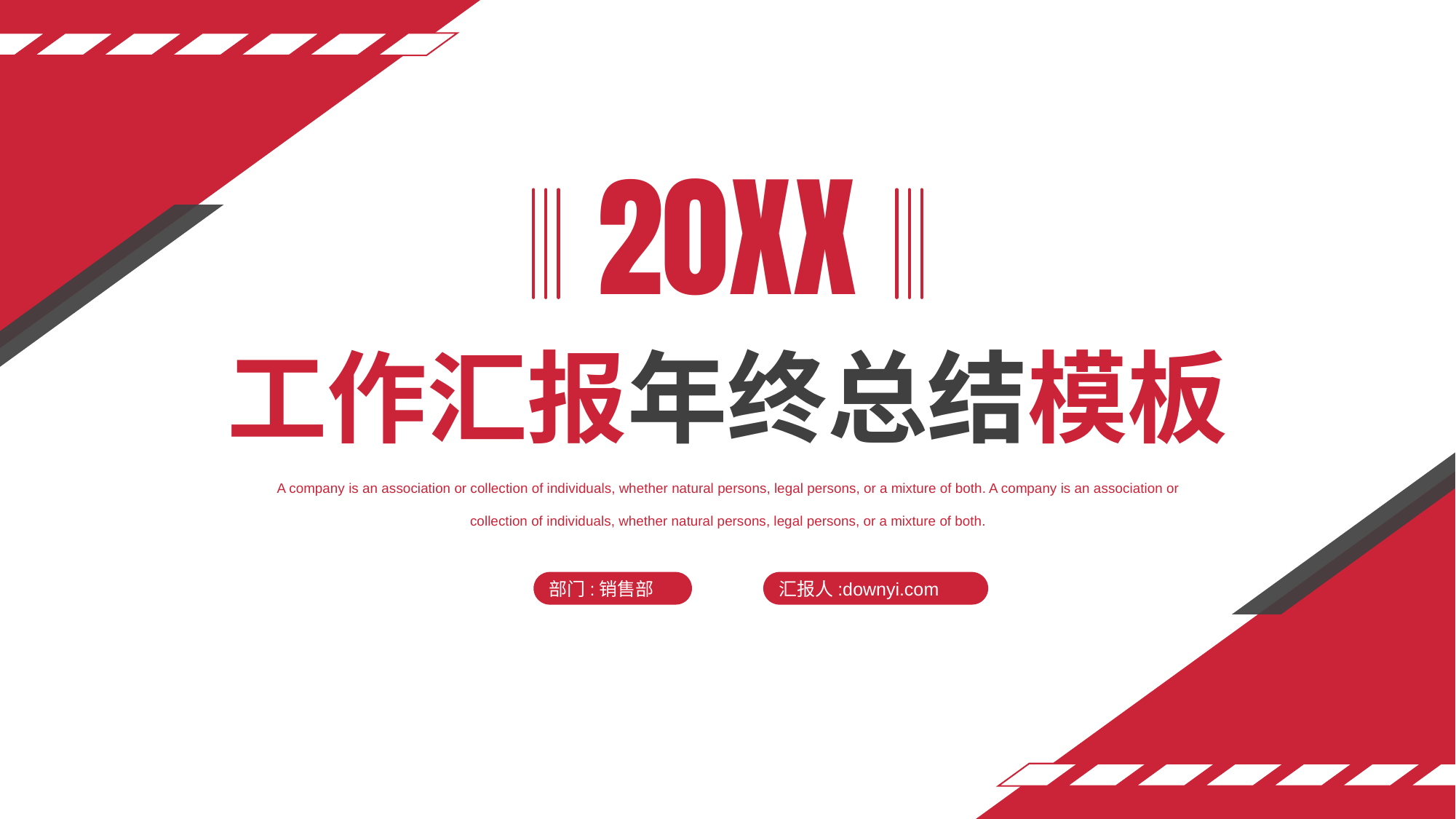

20XX
工作汇报年终总结模板
A company is an association or collection of individuals, whether natural persons, legal persons, or a mixture of both. A company is an association or collection of individuals, whether natural persons, legal persons, or a mixture of both.
部门:销售部
汇报人:downyi.com